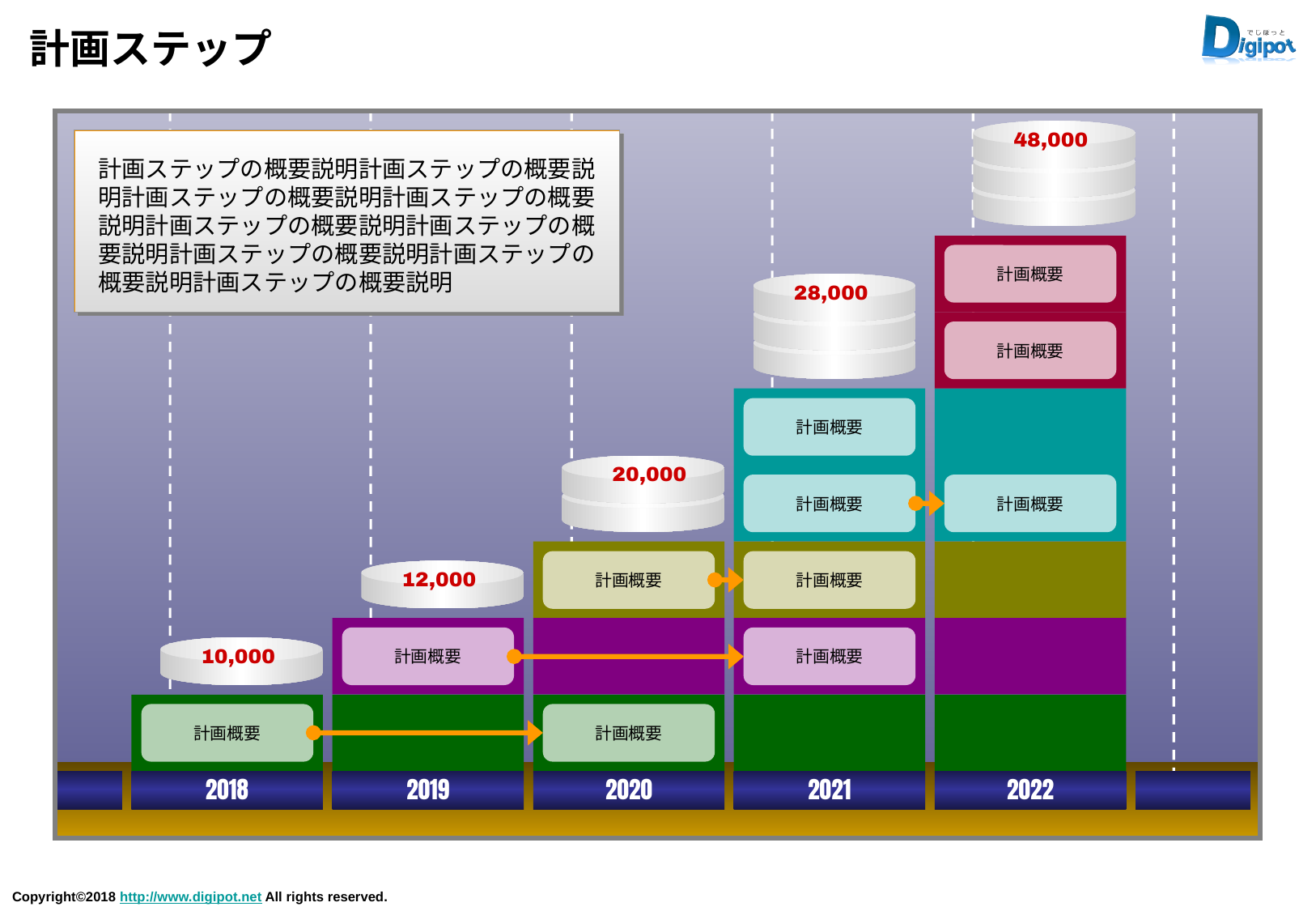

# 計画ステップ

48,000

計画ステップの概要説明計画ステップの概要説明計画ステップの概要説明計画ステップの概要説明計画ステップの概要説明計画ステップの概要説明計画ステップの概要説明計画ステップの概要説明計画ステップの概要説明

計画概要

28,000

計画概要

計画概要

20,000

計画概要
計画概要

計画概要
計画概要

12,000

計画概要
計画概要

10,000

計画概要
計画概要

2018
2019
2020
2021
2022